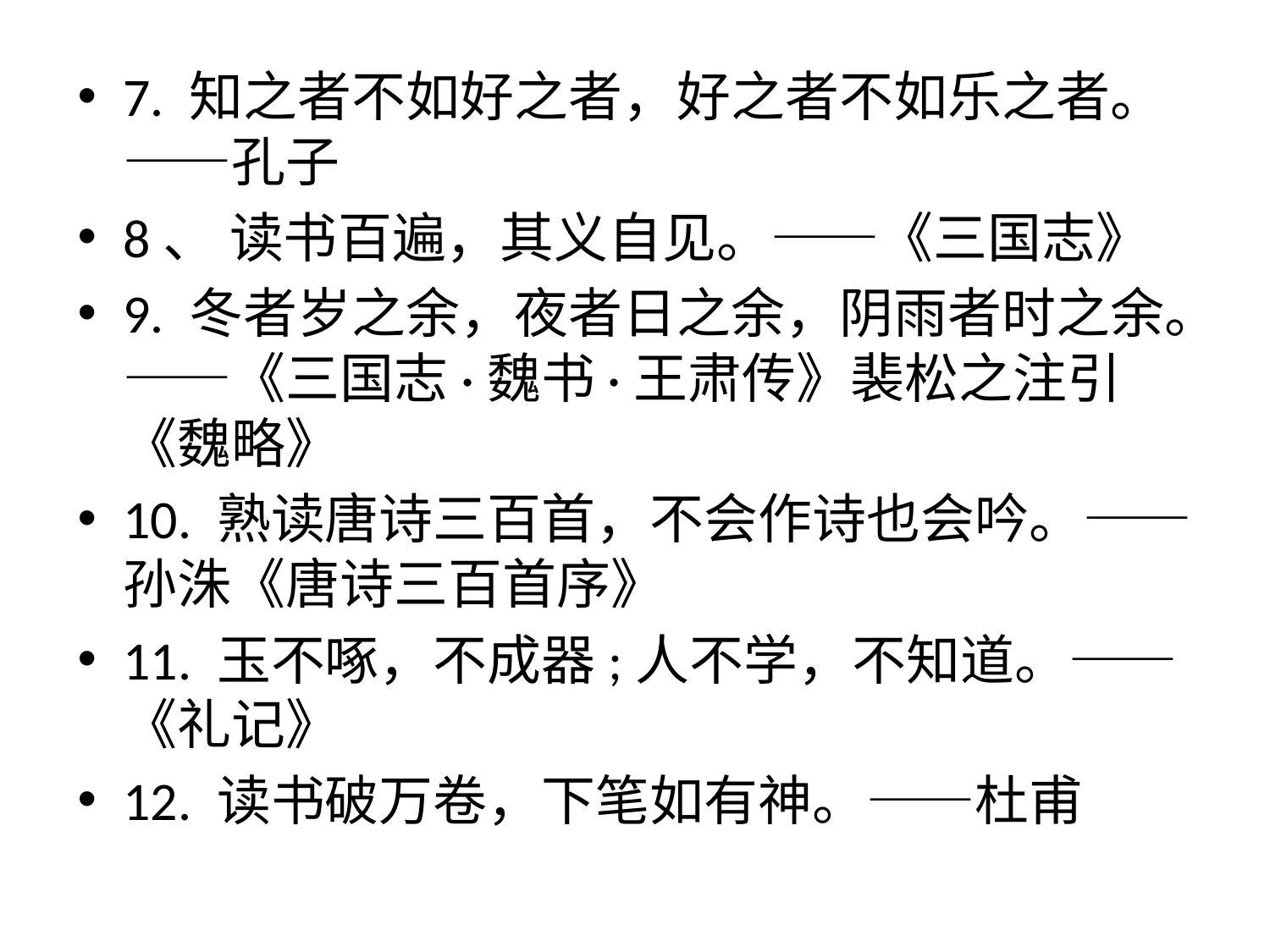

#
7. 知之者不如好之者，好之者不如乐之者。——孔子
8、 读书百遍，其义自见。——《三国志》
9. 冬者岁之余，夜者日之余，阴雨者时之余。——《三国志·魏书·王肃传》裴松之注引《魏略》
10. 熟读唐诗三百首，不会作诗也会吟。——孙洙《唐诗三百首序》
11. 玉不啄，不成器;人不学，不知道。——《礼记》
12. 读书破万卷，下笔如有神。——杜甫